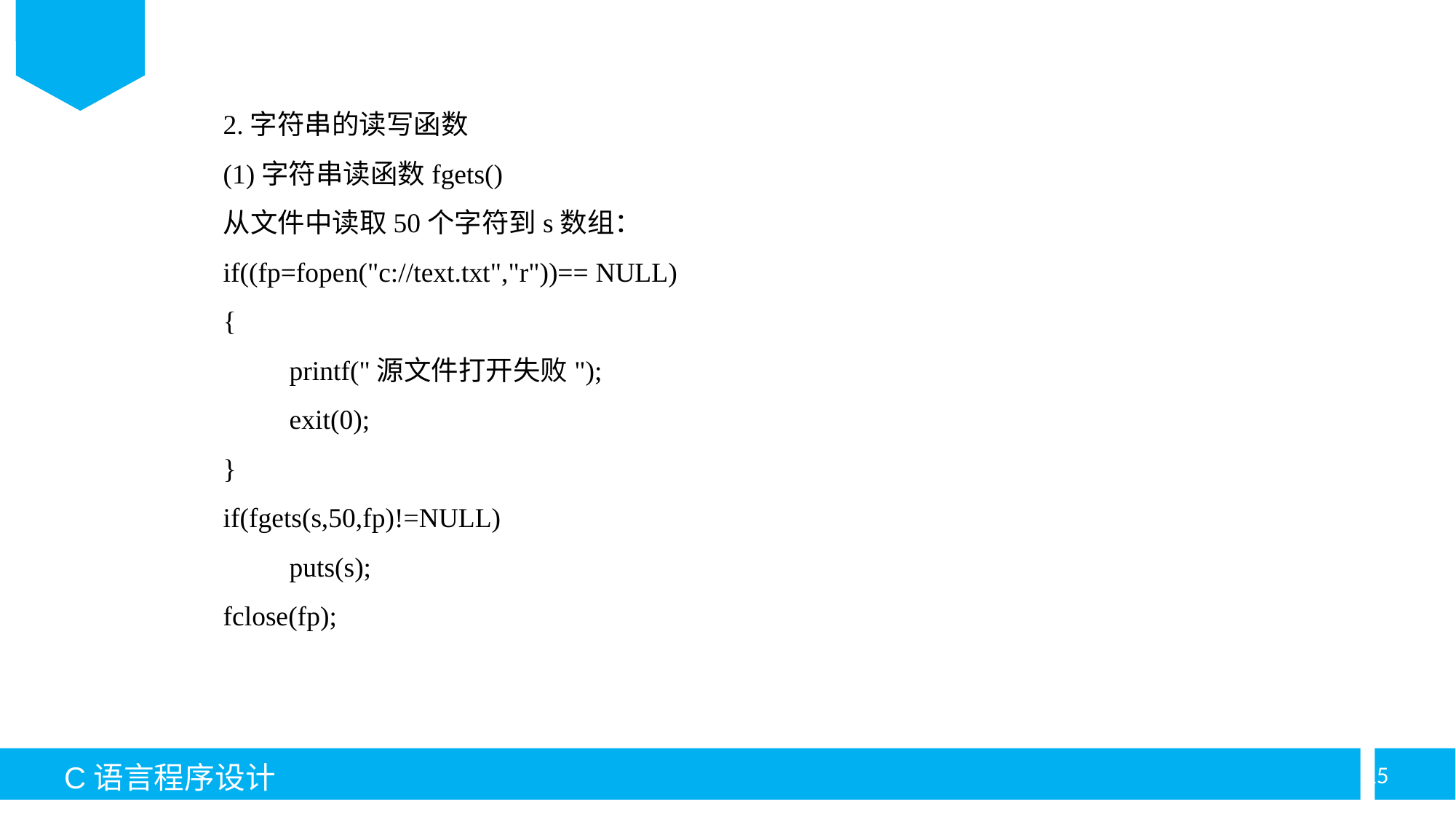

2.字符串的读写函数
(1)字符串读函数fgets()
从文件中读取50个字符到s数组：
if((fp=fopen("c://text.txt","r"))== NULL)
{
	printf("源文件打开失败");
	exit(0);
}
if(fgets(s,50,fp)!=NULL)
	puts(s);
fclose(fp);